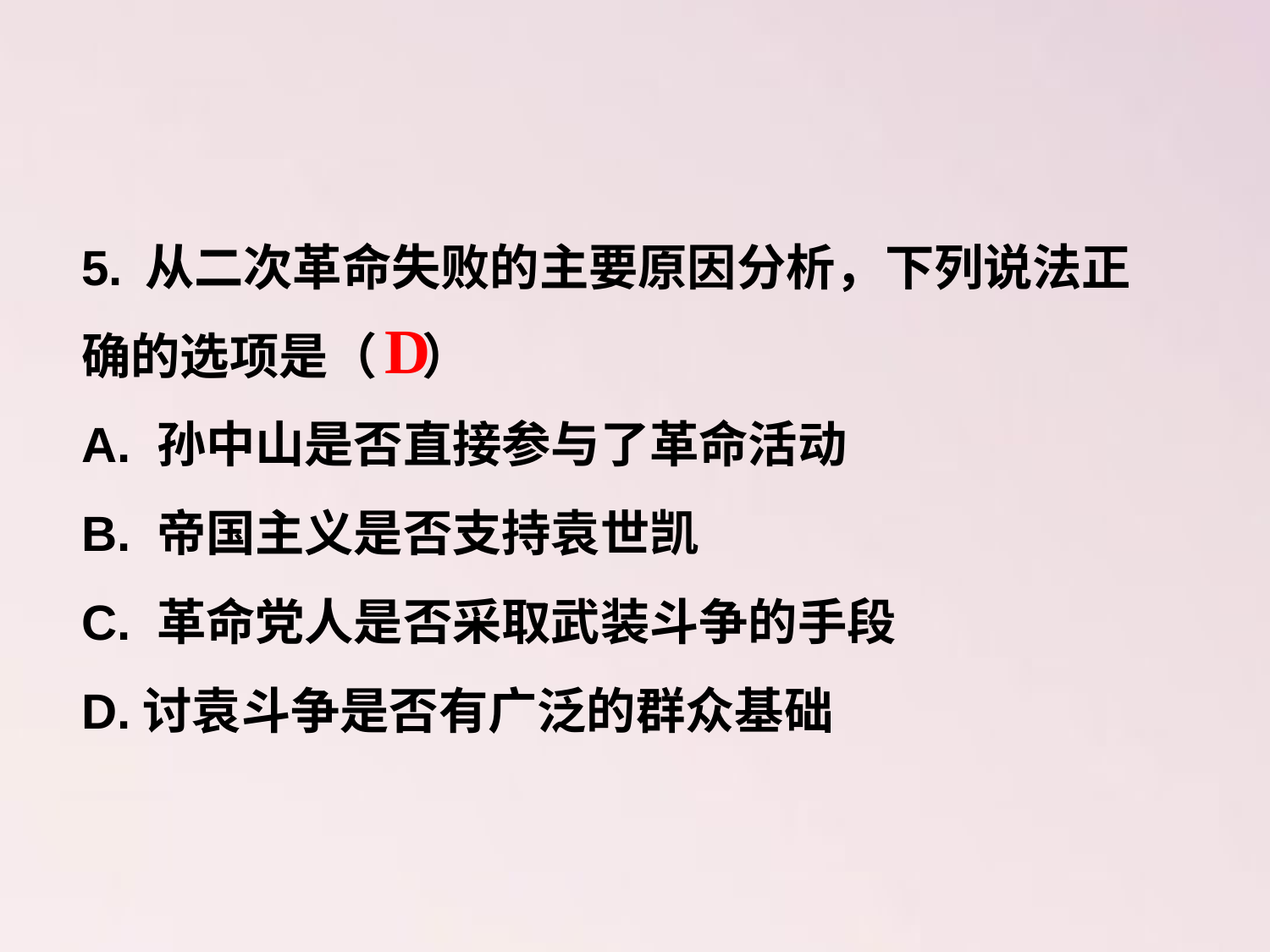

5. 从二次革命失败的主要原因分析，下列说法正确的选项是（    ）
A. 孙中山是否直接参与了革命活动
B. 帝国主义是否支持袁世凯
C. 革命党人是否采取武装斗争的手段
D.讨袁斗争是否有广泛的群众基础
  D